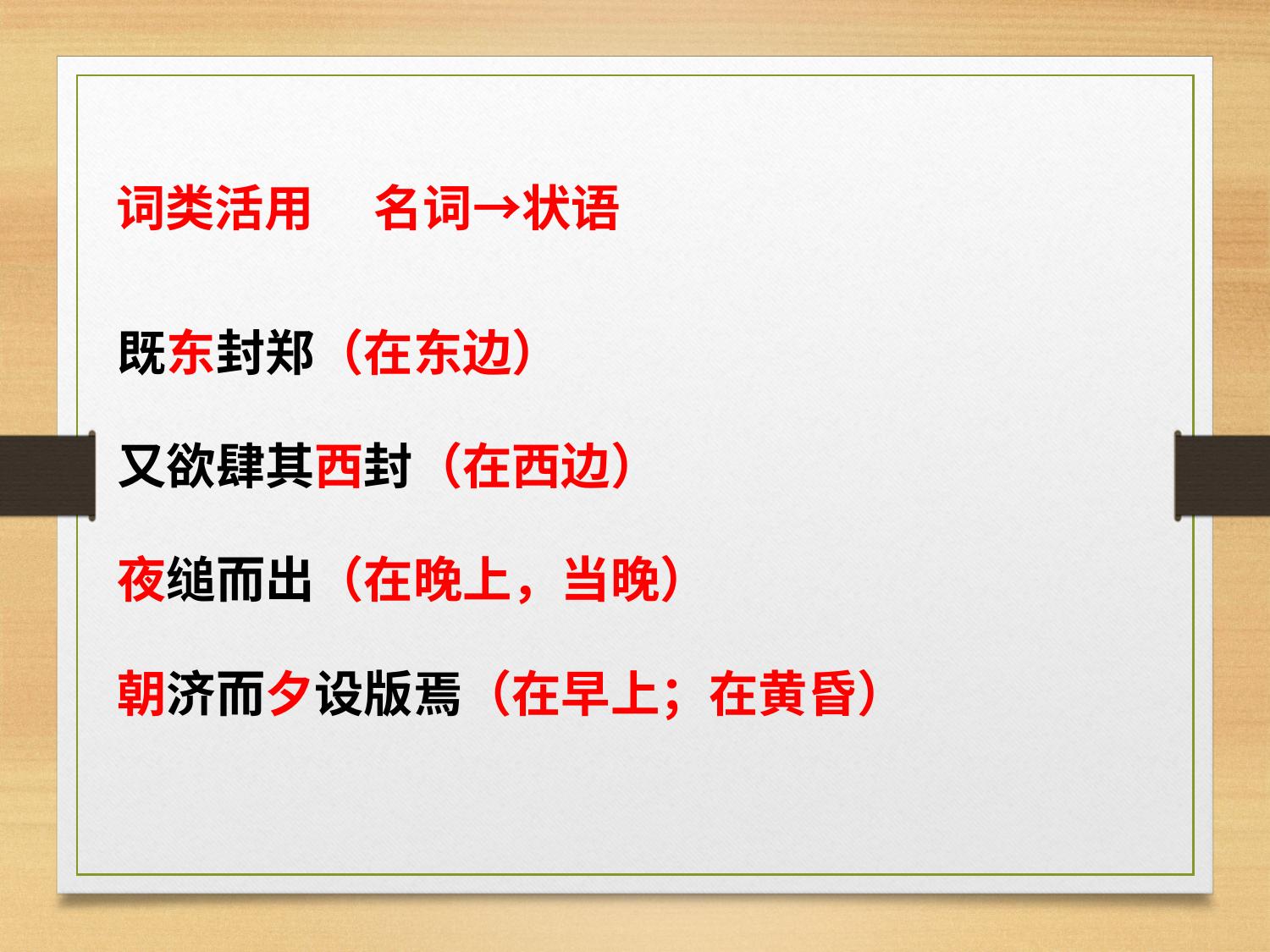

词类活用
名词→状语
既东封郑（在东边）
又欲肆其西封（在西边）
夜缒而出（在晚上，当晚）
朝济而夕设版焉（在早上；在黄昏）